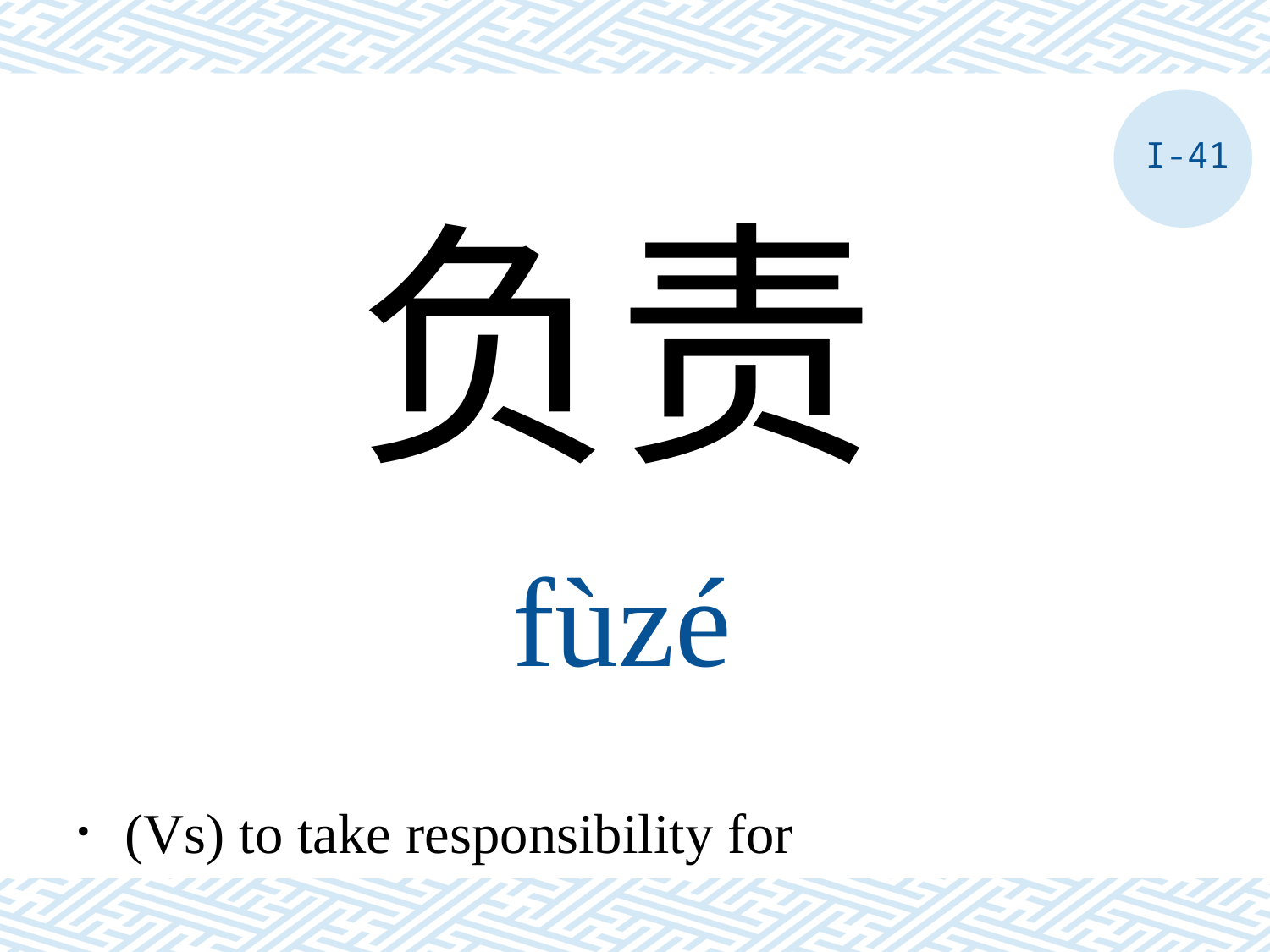

I-41

负责
fùzé
．(Vs) to take responsibility for